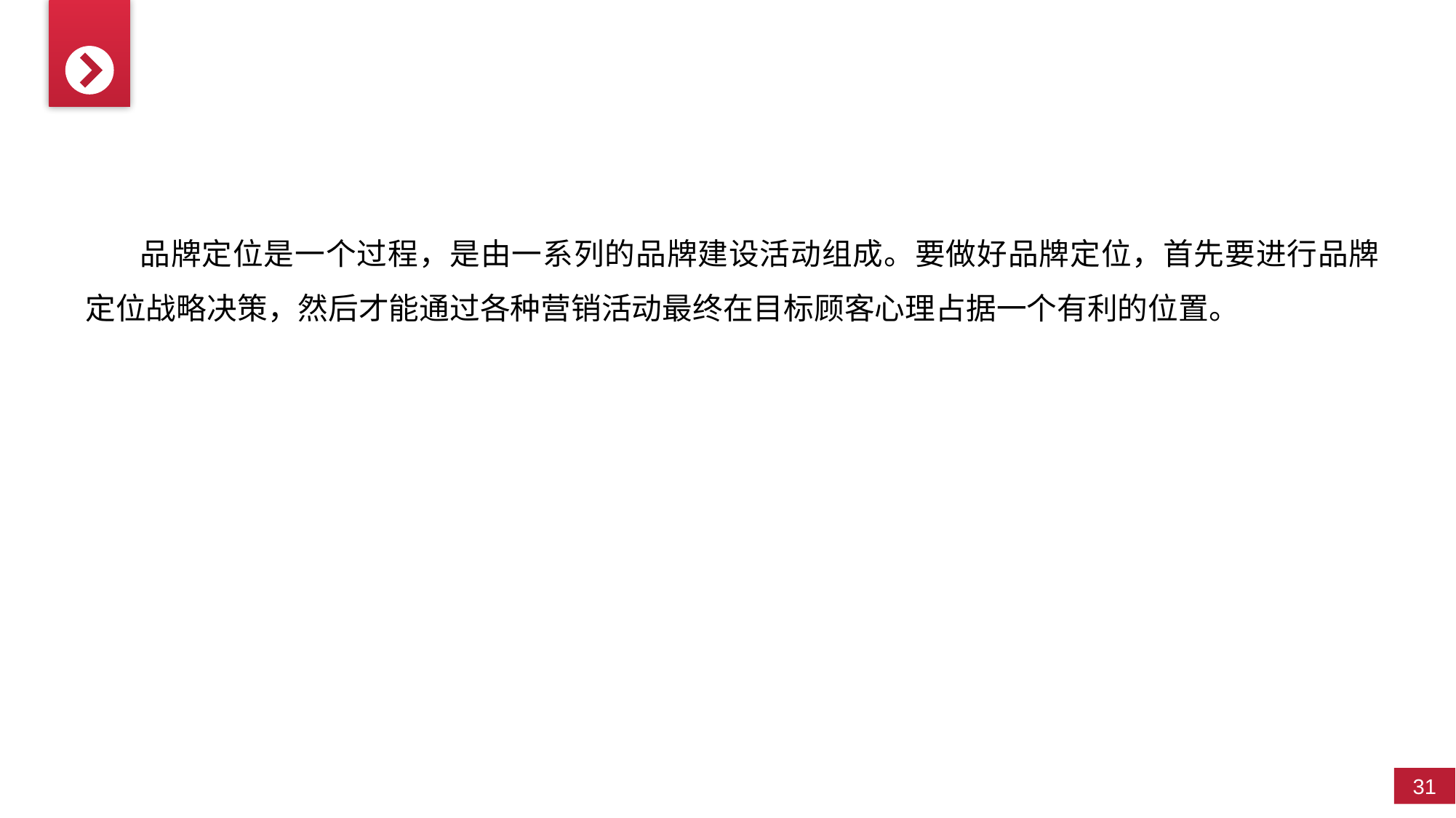

品牌定位是一个过程，是由一系列的品牌建设活动组成。要做好品牌定位，首先要进行品牌定位战略决策，然后才能通过各种营销活动最终在目标顾客心理占据一个有利的位置。